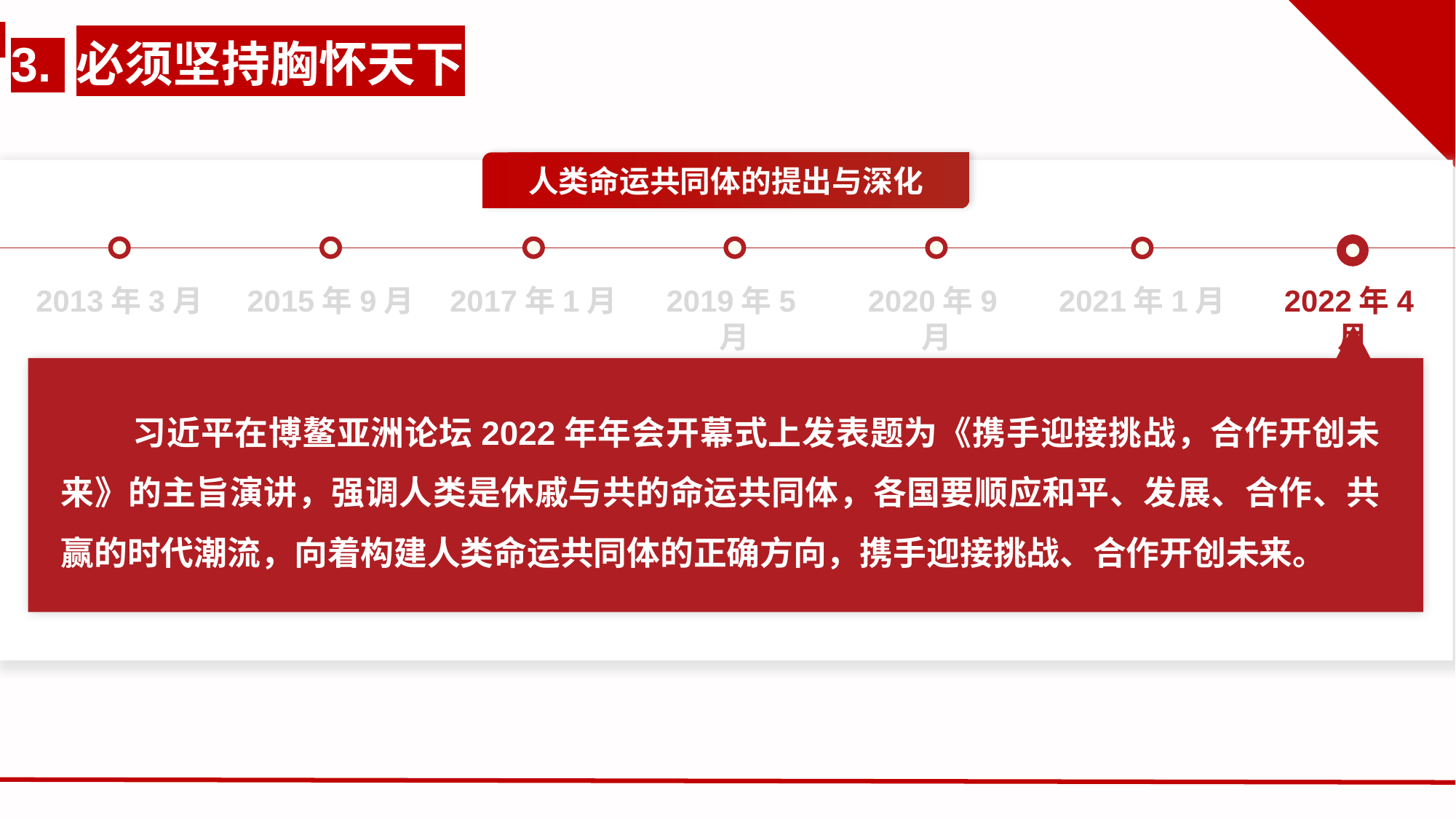

3. 必须坚持胸怀天下
人类命运共同体的提出与深化

2013年3月
2015年9月
2017年1月
2019年5月
2020年9月
2021年1月
2022年4月

 习近平在博鳌亚洲论坛2022年年会开幕式上发表题为《携手迎接挑战，合作开创未来》的主旨演讲，强调人类是休戚与共的命运共同体，各国要顺应和平、发展、合作、共赢的时代潮流，向着构建人类命运共同体的正确方向，携手迎接挑战、合作开创未来。